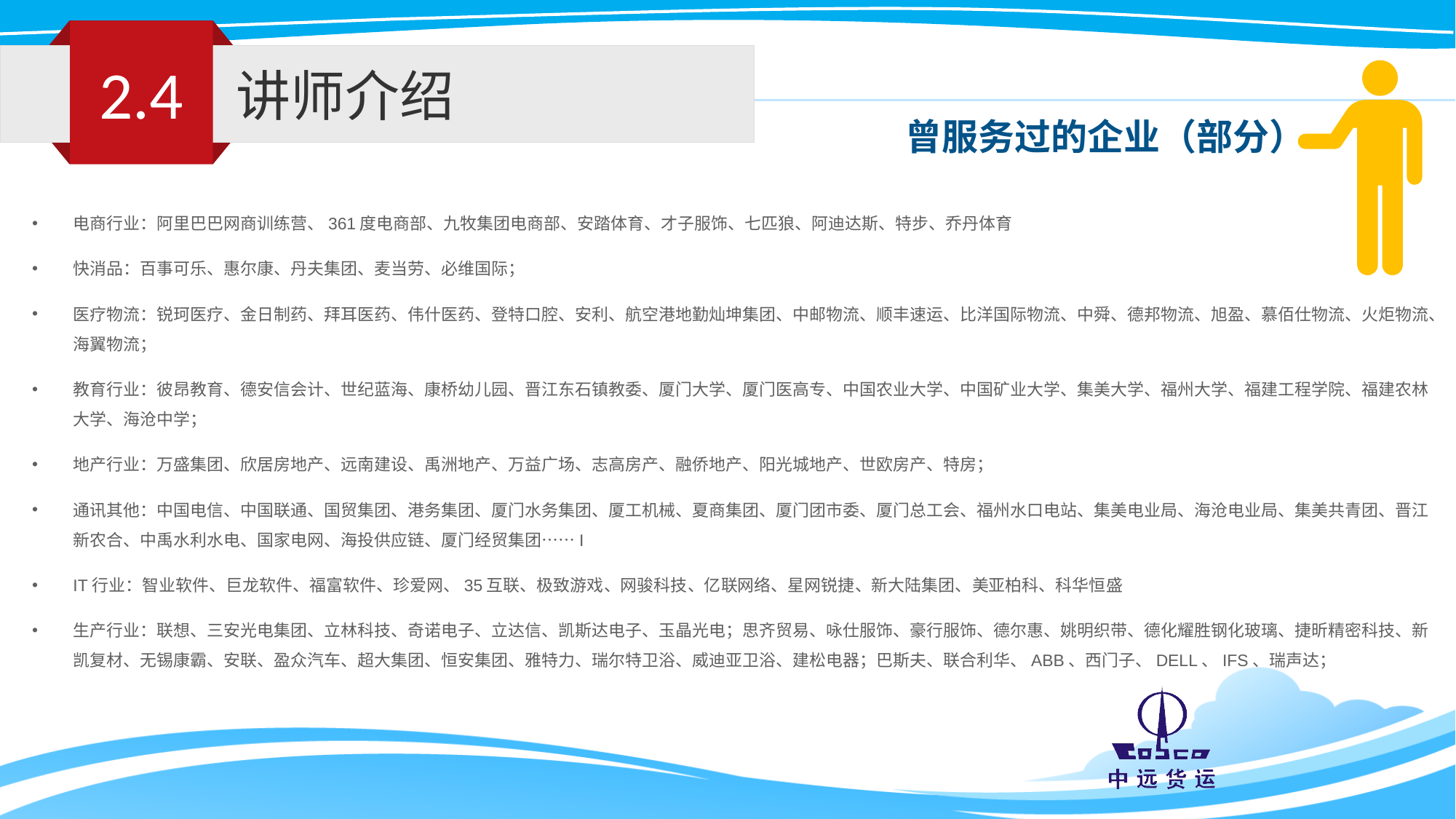

2.4
讲师介绍

曾服务过的企业（部分）
电商行业：阿里巴巴网商训练营、361度电商部、九牧集团电商部、安踏体育、才子服饰、七匹狼、阿迪达斯、特步、乔丹体育
快消品：百事可乐、惠尔康、丹夫集团、麦当劳、必维国际；
医疗物流：锐珂医疗、金日制药、拜耳医药、伟什医药、登特口腔、安利、航空港地勤灿坤集团、中邮物流、顺丰速运、比洋国际物流、中舜、德邦物流、旭盈、慕佰仕物流、火炬物流、海翼物流；
教育行业：彼昂教育、德安信会计、世纪蓝海、康桥幼儿园、晋江东石镇教委、厦门大学、厦门医高专、中国农业大学、中国矿业大学、集美大学、福州大学、福建工程学院、福建农林大学、海沧中学；
地产行业：万盛集团、欣居房地产、远南建设、禹洲地产、万益广场、志高房产、融侨地产、阳光城地产、世欧房产、特房；
通讯其他：中国电信、中国联通、国贸集团、港务集团、厦门水务集团、厦工机械、夏商集团、厦门团市委、厦门总工会、福州水口电站、集美电业局、海沧电业局、集美共青团、晋江新农合、中禹水利水电、国家电网、海投供应链、厦门经贸集团……I
IT行业：智业软件、巨龙软件、福富软件、珍爱网、35互联、极致游戏、网骏科技、亿联网络、星网锐捷、新大陆集团、美亚柏科、科华恒盛
生产行业：联想、三安光电集团、立林科技、奇诺电子、立达信、凯斯达电子、玉晶光电；思齐贸易、咏仕服饰、豪行服饰、德尔惠、姚明织带、德化耀胜钢化玻璃、捷昕精密科技、新凯复材、无锡康霸、安联、盈众汽车、超大集团、恒安集团、雅特力、瑞尔特卫浴、威迪亚卫浴、建松电器；巴斯夫、联合利华、ABB、西门子、DELL、IFS、瑞声达；